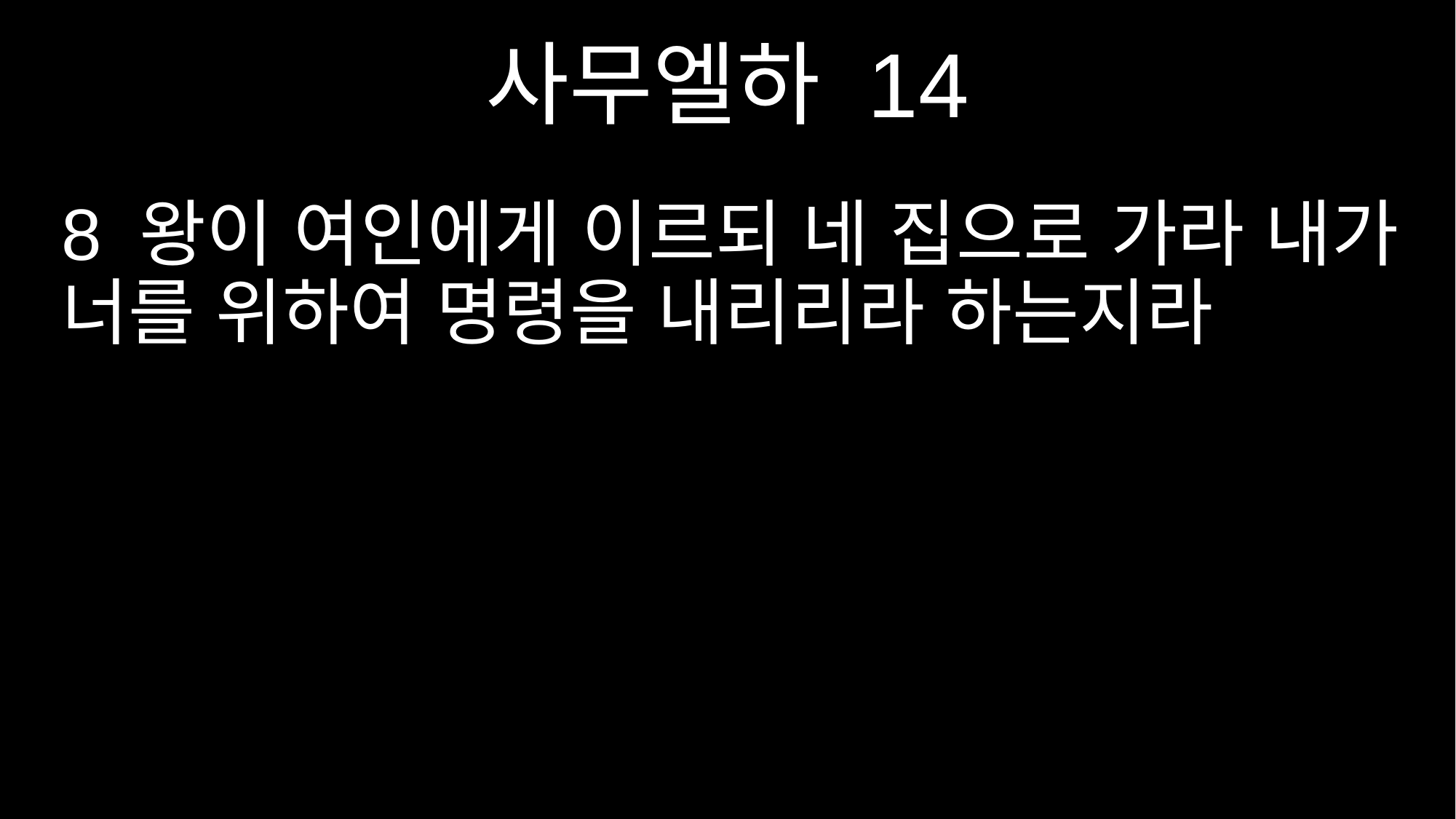

사무엘하 14
8 왕이 여인에게 이르되 네 집으로 가라 내가 너를 위하여 명령을 내리리라 하는지라